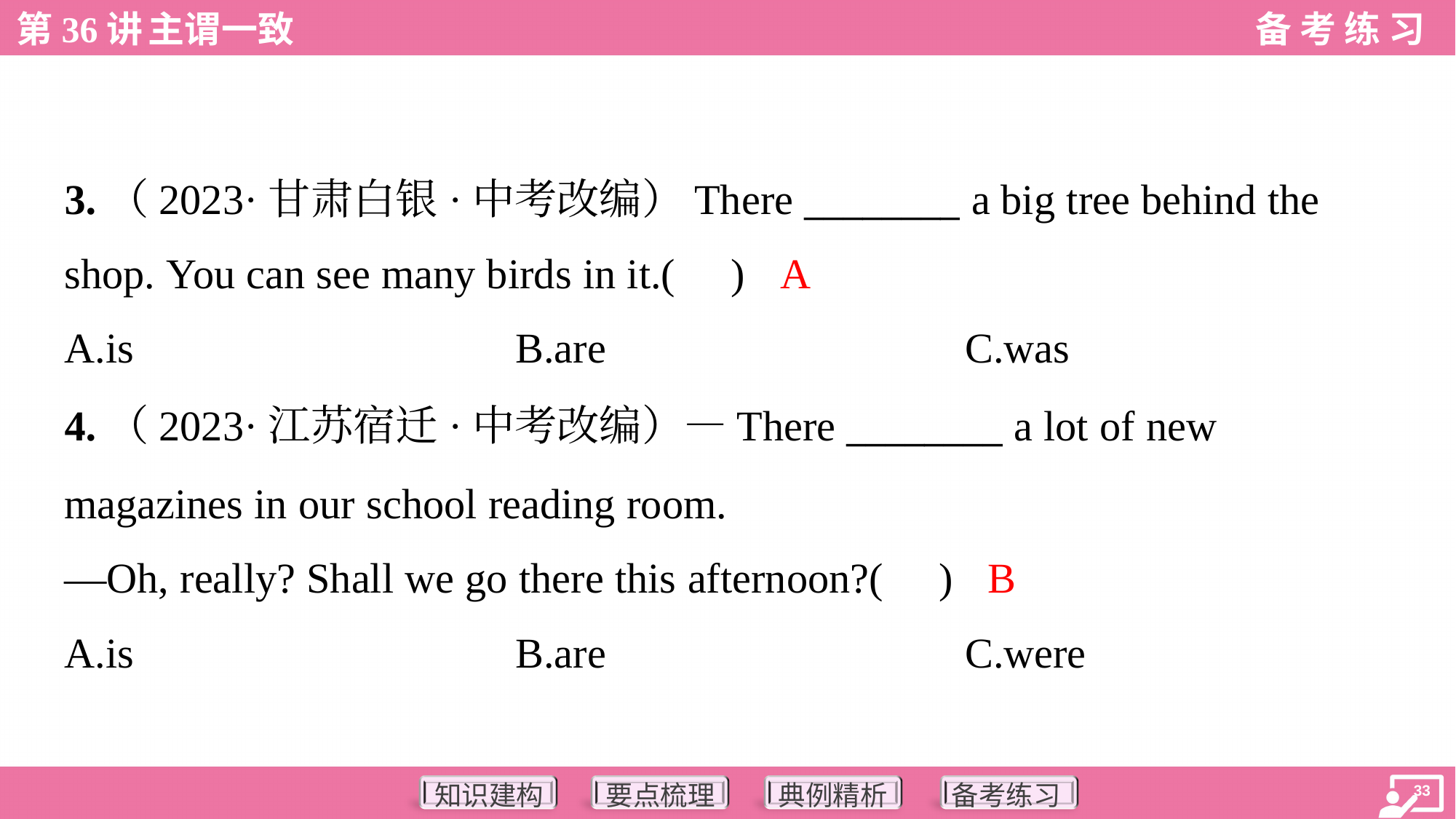

3.（2023·甘肃白银·中考改编）There ________ a big tree behind the
shop. You can see many birds in it.(     )
A
A.is	B.are	C.was
4.（2023·江苏宿迁·中考改编）—There ________ a lot of new
magazines in our school reading room.
—Oh, really? Shall we go there this afternoon?(     )
B
A.is	B.are	C.were